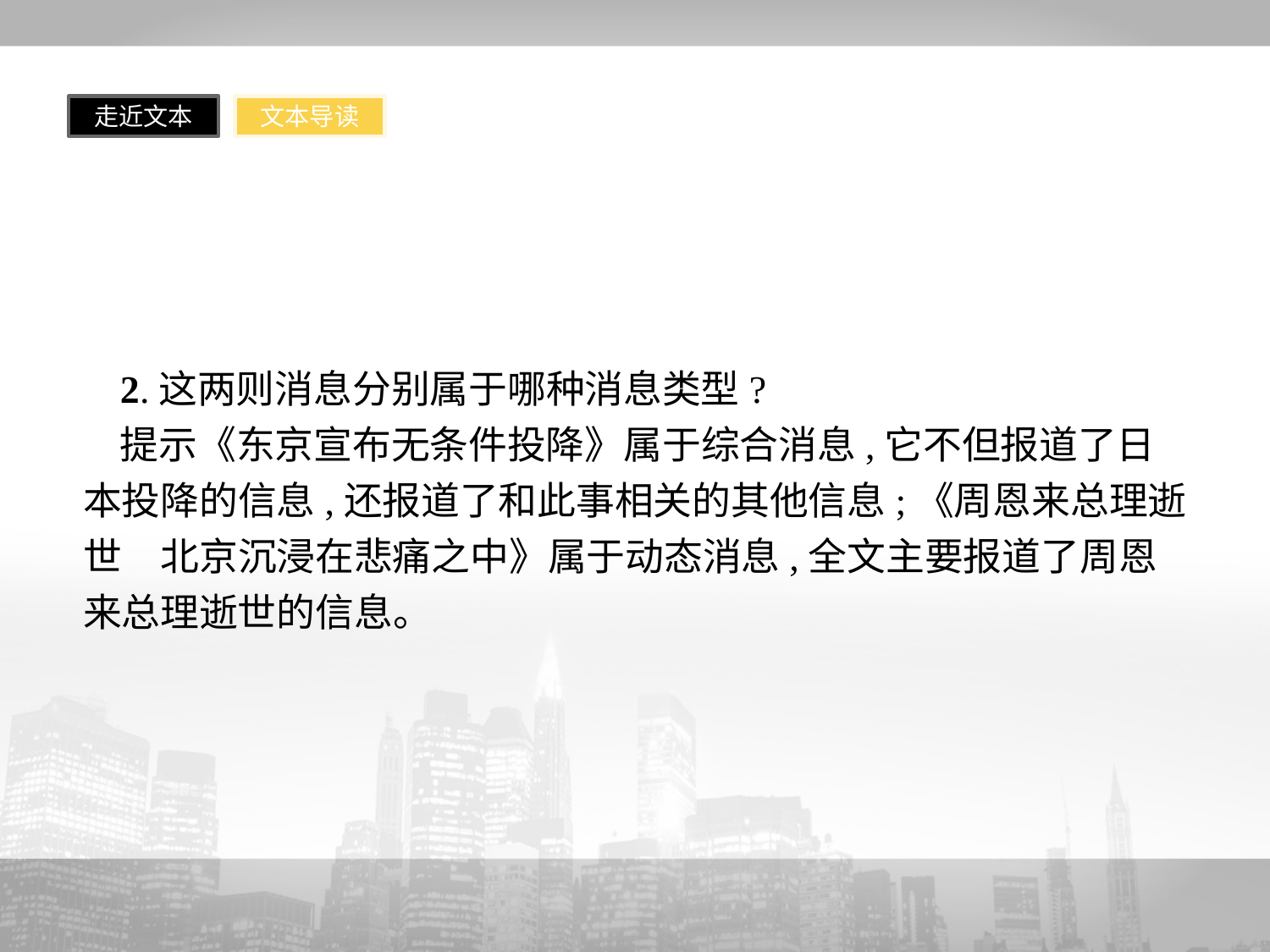

走近文本
文本导读
2.这两则消息分别属于哪种消息类型?
提示《东京宣布无条件投降》属于综合消息,它不但报道了日本投降的信息,还报道了和此事相关的其他信息;《周恩来总理逝世　北京沉浸在悲痛之中》属于动态消息,全文主要报道了周恩来总理逝世的信息。